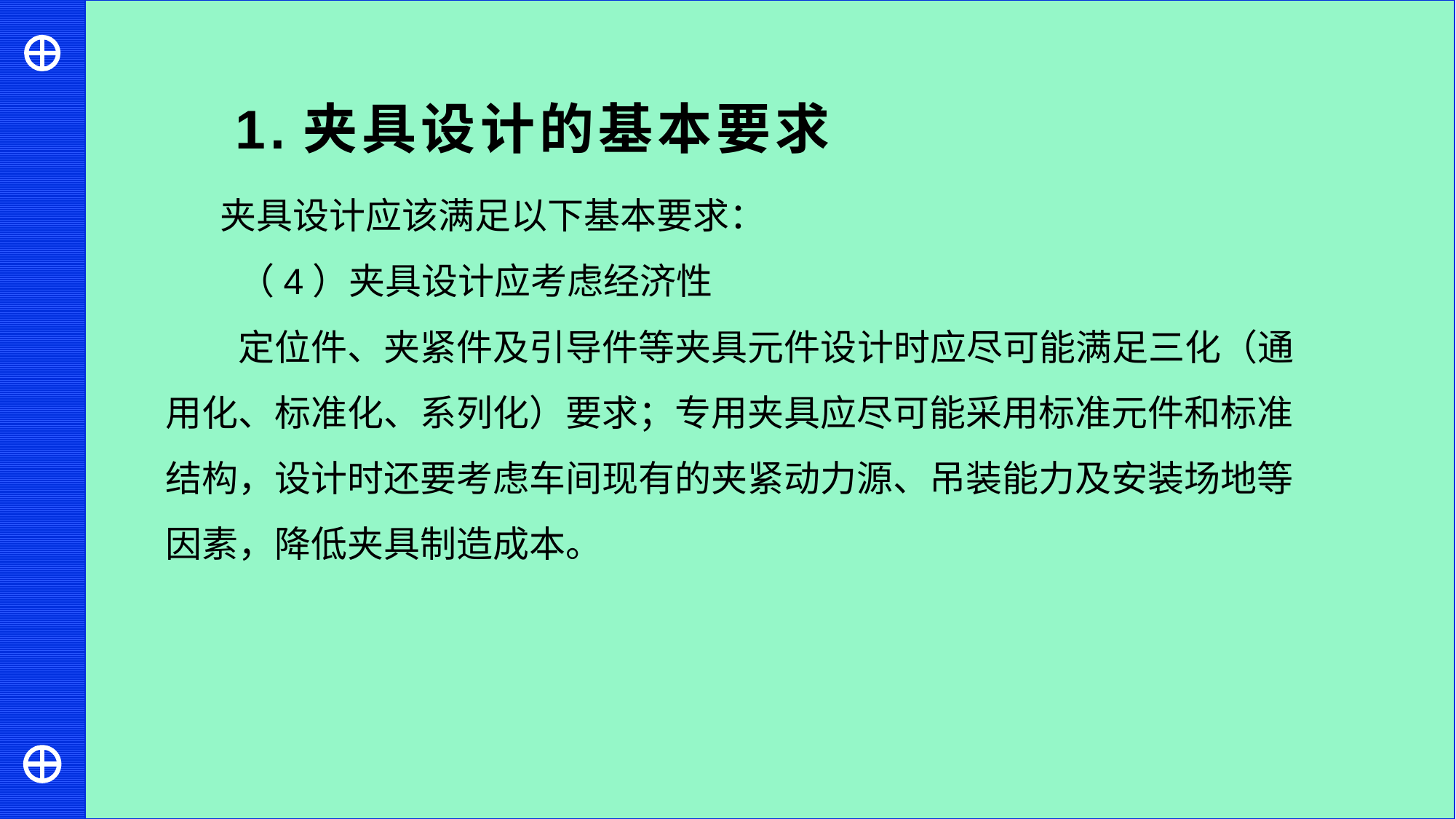

1.夹具设计的基本要求
夹具设计应该满足以下基本要求：
（4）夹具设计应考虑经济性
定位件、夹紧件及引导件等夹具元件设计时应尽可能满足三化（通用化、标准化、系列化）要求；专用夹具应尽可能采用标准元件和标准结构，设计时还要考虑车间现有的夹紧动力源、吊装能力及安装场地等因素，降低夹具制造成本。